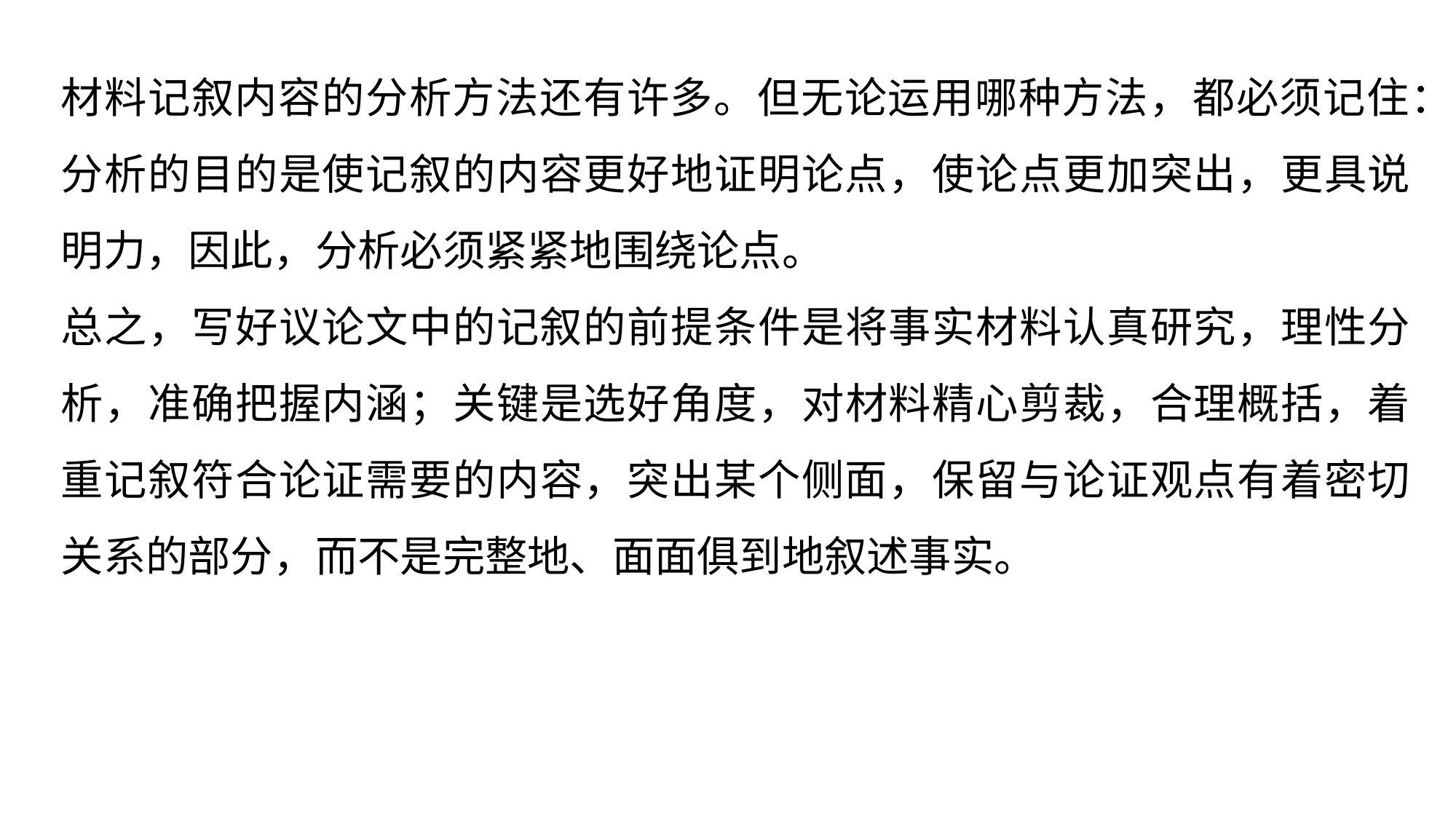

材料记叙内容的分析方法还有许多。但无论运用哪种方法，都必须记住：分析的目的是使记叙的内容更好地证明论点，使论点更加突出，更具说明力，因此，分析必须紧紧地围绕论点。
总之，写好议论文中的记叙的前提条件是将事实材料认真研究，理性分析，准确把握内涵；关键是选好角度，对材料精心剪裁，合理概括，着重记叙符合论证需要的内容，突出某个侧面，保留与论证观点有着密切关系的部分，而不是完整地、面面俱到地叙述事实。